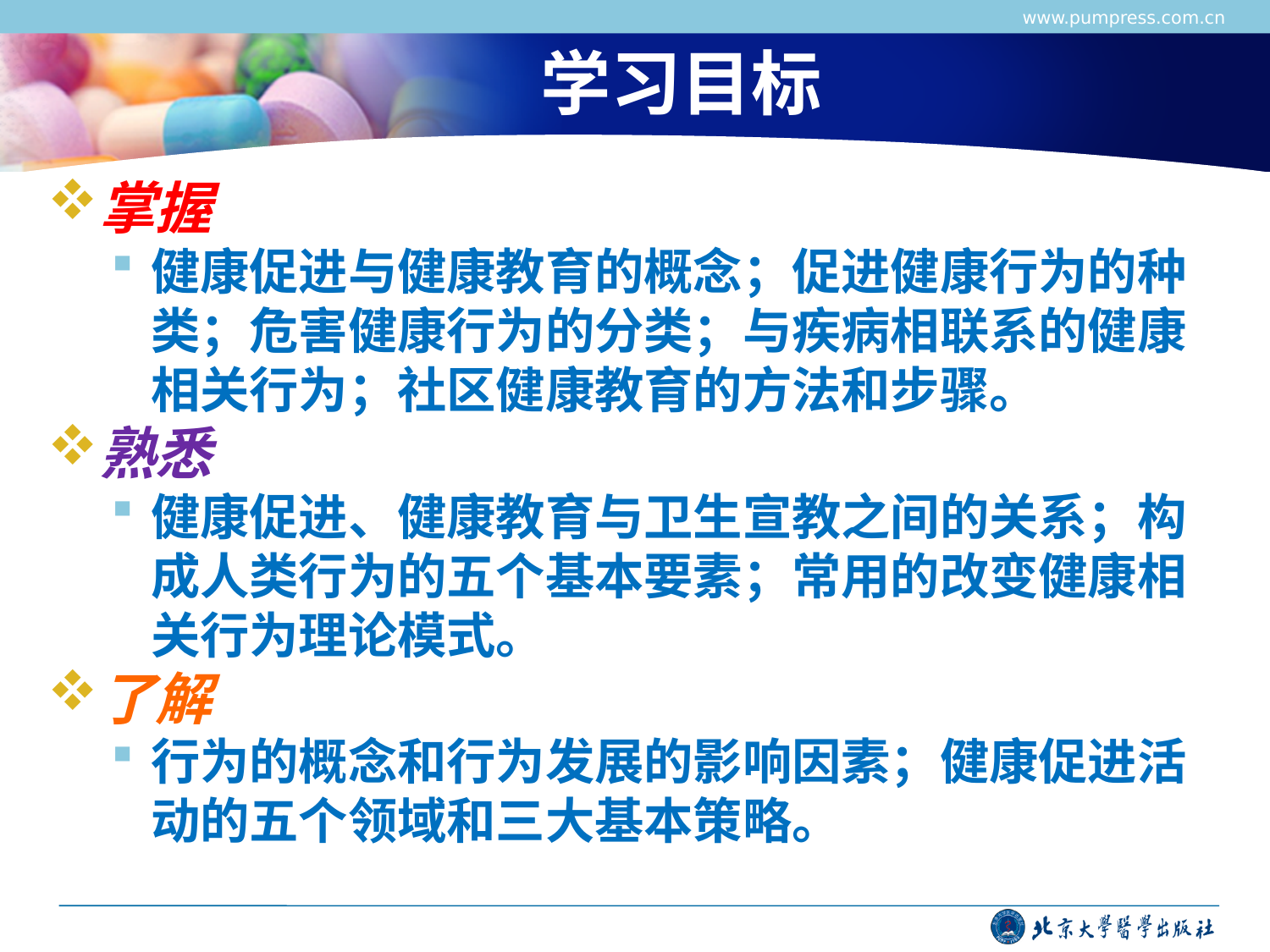

www.pumpress.com.cn
# 学习目标
掌握
健康促进与健康教育的概念；促进健康行为的种类；危害健康行为的分类；与疾病相联系的健康相关行为；社区健康教育的方法和步骤。
熟悉
健康促进、健康教育与卫生宣教之间的关系；构成人类行为的五个基本要素；常用的改变健康相关行为理论模式。
了解
行为的概念和行为发展的影响因素；健康促进活动的五个领域和三大基本策略。